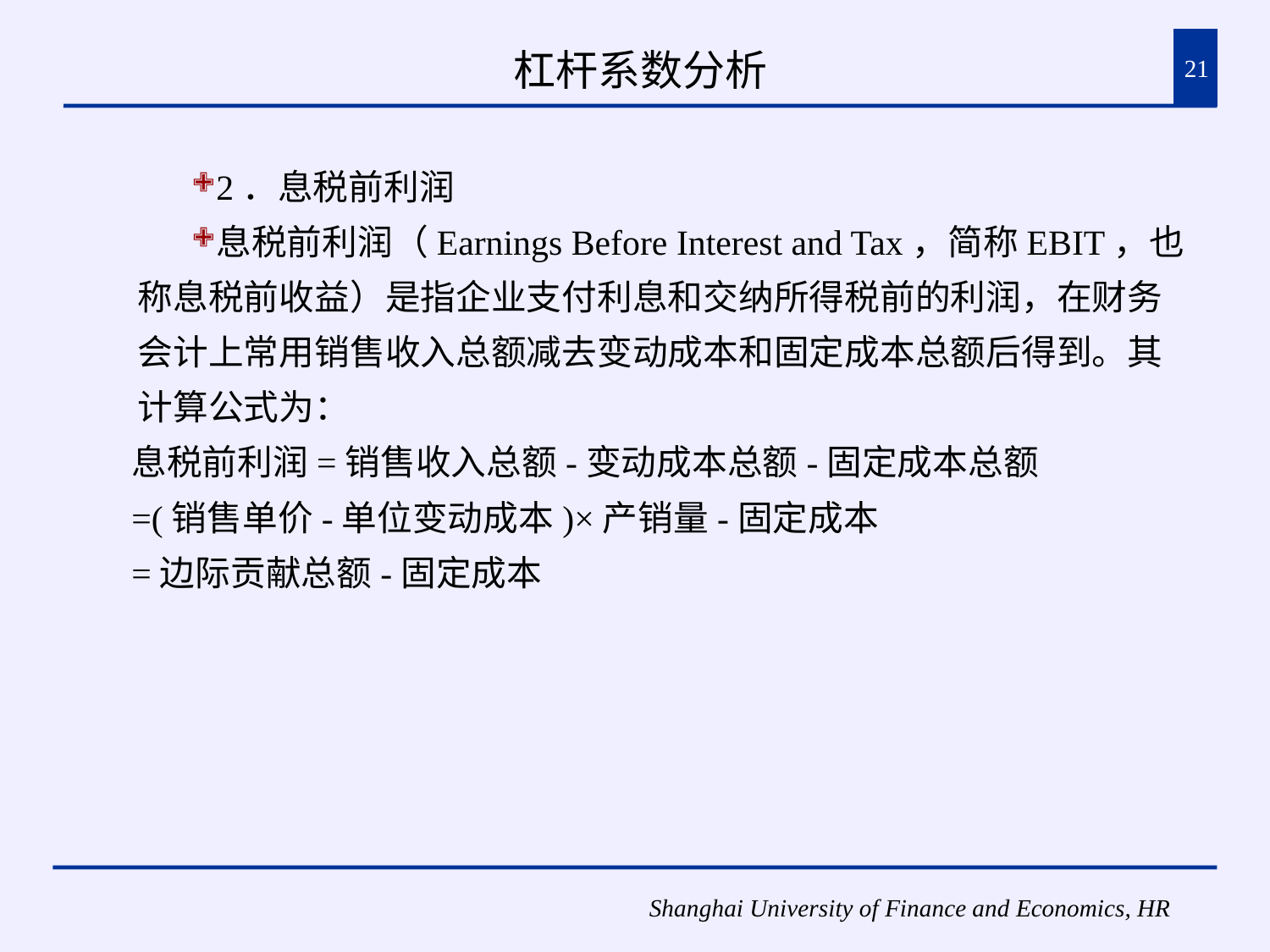

# 杠杆系数分析
21
2．息税前利润
息税前利润（Earnings Before Interest and Tax，简称EBIT，也称息税前收益）是指企业支付利息和交纳所得税前的利润，在财务会计上常用销售收入总额减去变动成本和固定成本总额后得到。其计算公式为：
息税前利润=销售收入总额-变动成本总额-固定成本总额
=(销售单价-单位变动成本)×产销量-固定成本
=边际贡献总额-固定成本